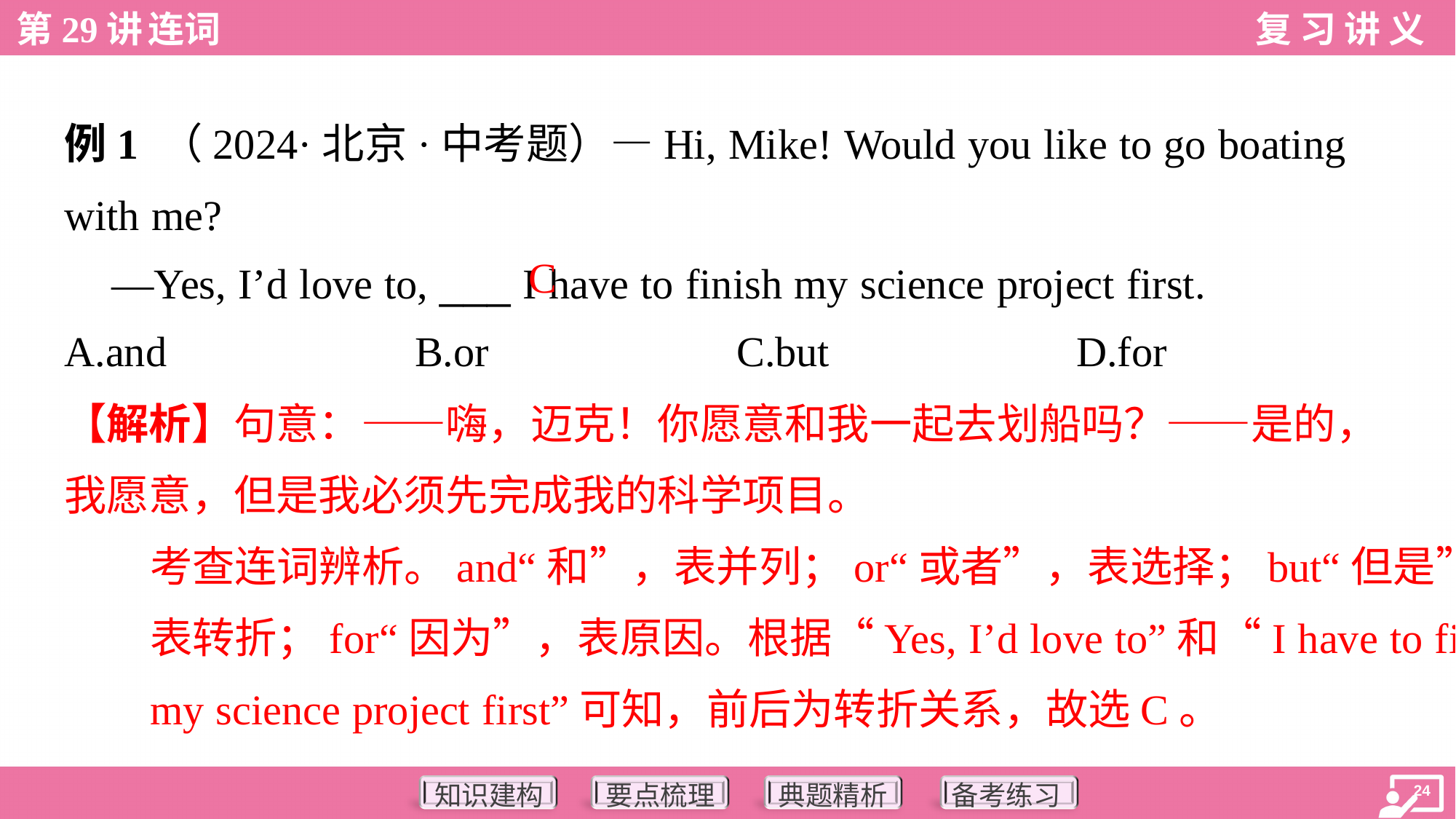

例1 （2024·北京·中考题）—Hi, Mike! Would you like to go boating
with me?
    —Yes, I’d love to, ___ I have to finish my science project first.
C
A.and	B.or	C.but	D.for
【解析】句意：——嗨，迈克！你愿意和我一起去划船吗？——是的，
我愿意，但是我必须先完成我的科学项目。
考查连词辨析。and“和”，表并列；or“或者”，表选择；but“但是”，
表转折；for“因为”，表原因。根据“Yes, I’d love to”和“I have to finish
my science project first”可知，前后为转折关系，故选C。